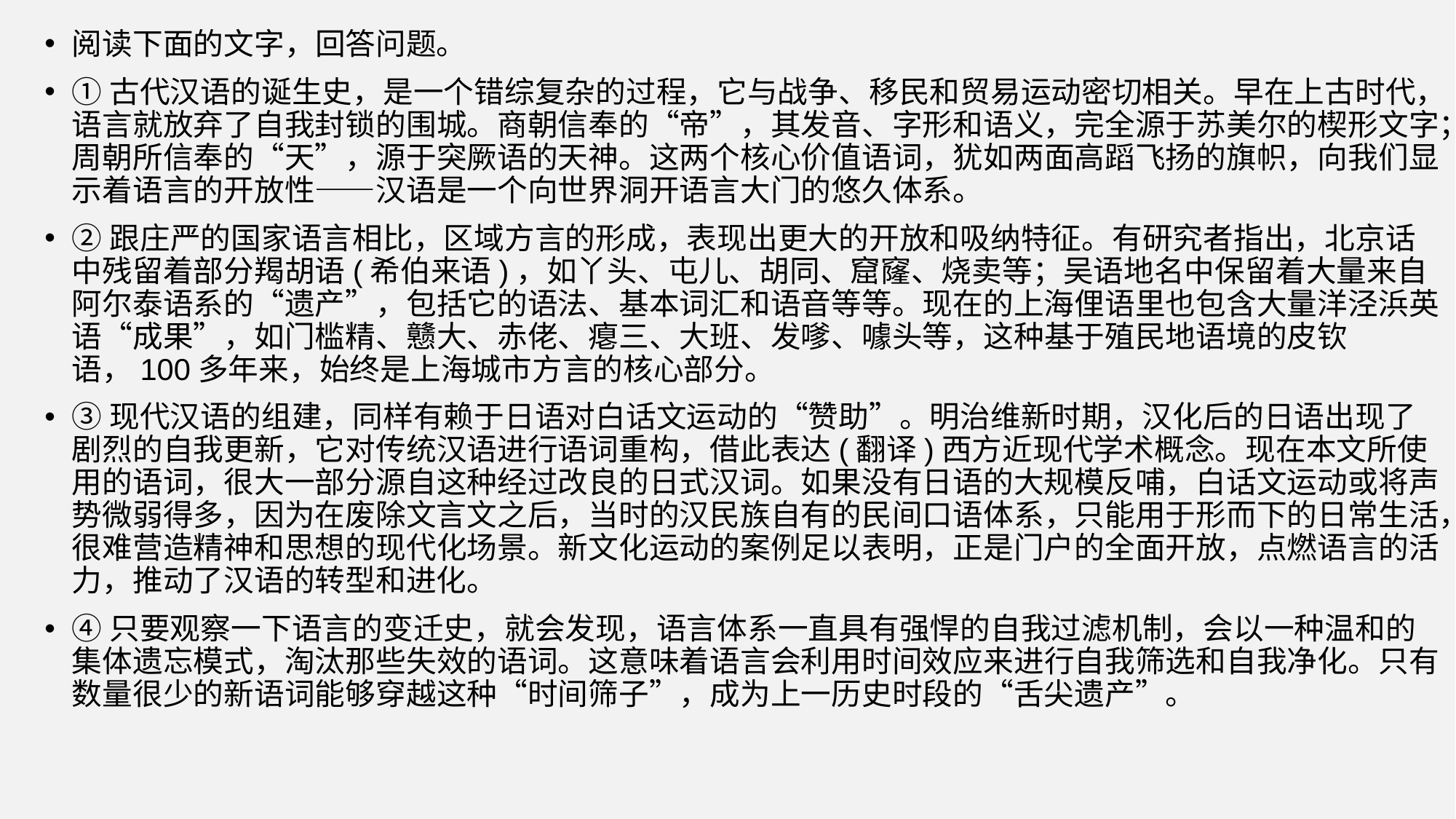

阅读下面的文字，回答问题。
①古代汉语的诞生史，是一个错综复杂的过程，它与战争、移民和贸易运动密切相关。早在上古时代，语言就放弃了自我封锁的围城。商朝信奉的“帝”，其发音、字形和语义，完全源于苏美尔的楔形文字；周朝所信奉的“天”，源于突厥语的天神。这两个核心价值语词，犹如两面高蹈飞扬的旗帜，向我们显示着语言的开放性——汉语是一个向世界洞开语言大门的悠久体系。
②跟庄严的国家语言相比，区域方言的形成，表现出更大的开放和吸纳特征。有研究者指出，北京话中残留着部分羯胡语(希伯来语)，如丫头、屯儿、胡同、窟窿、烧卖等；吴语地名中保留着大量来自阿尔泰语系的“遗产”，包括它的语法、基本词汇和语音等等。现在的上海俚语里也包含大量洋泾浜英语“成果”，如门槛精、戆大、赤佬、瘪三、大班、发嗲、噱头等，这种基于殖民地语境的皮钦语，100多年来，始终是上海城市方言的核心部分。
③现代汉语的组建，同样有赖于日语对白话文运动的“赞助”。明治维新时期，汉化后的日语出现了剧烈的自我更新，它对传统汉语进行语词重构，借此表达(翻译)西方近现代学术概念。现在本文所使用的语词，很大一部分源自这种经过改良的日式汉词。如果没有日语的大规模反哺，白话文运动或将声势微弱得多，因为在废除文言文之后，当时的汉民族自有的民间口语体系，只能用于形而下的日常生活，很难营造精神和思想的现代化场景。新文化运动的案例足以表明，正是门户的全面开放，点燃语言的活力，推动了汉语的转型和进化。
④只要观察一下语言的变迁史，就会发现，语言体系一直具有强悍的自我过滤机制，会以一种温和的集体遗忘模式，淘汰那些失效的语词。这意味着语言会利用时间效应来进行自我筛选和自我净化。只有数量很少的新语词能够穿越这种“时间筛子”，成为上一历史时段的“舌尖遗产”。